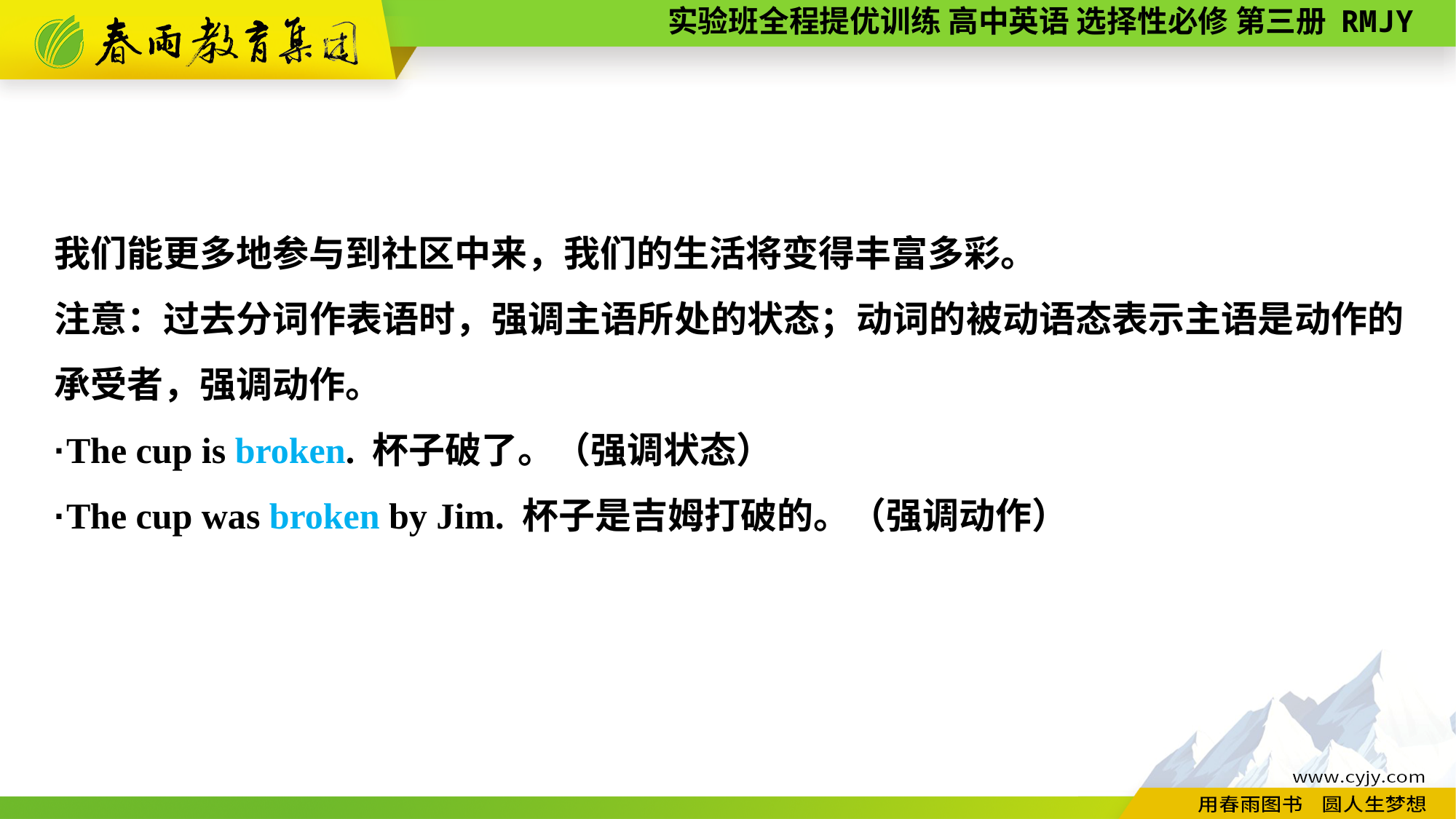

我们能更多地参与到社区中来，我们的生活将变得丰富多彩。
注意：过去分词作表语时，强调主语所处的状态；动词的被动语态表示主语是动作的承受者，强调动作。
·The cup is broken. 杯子破了。（强调状态）
·The cup was broken by Jim. 杯子是吉姆打破的。（强调动作）